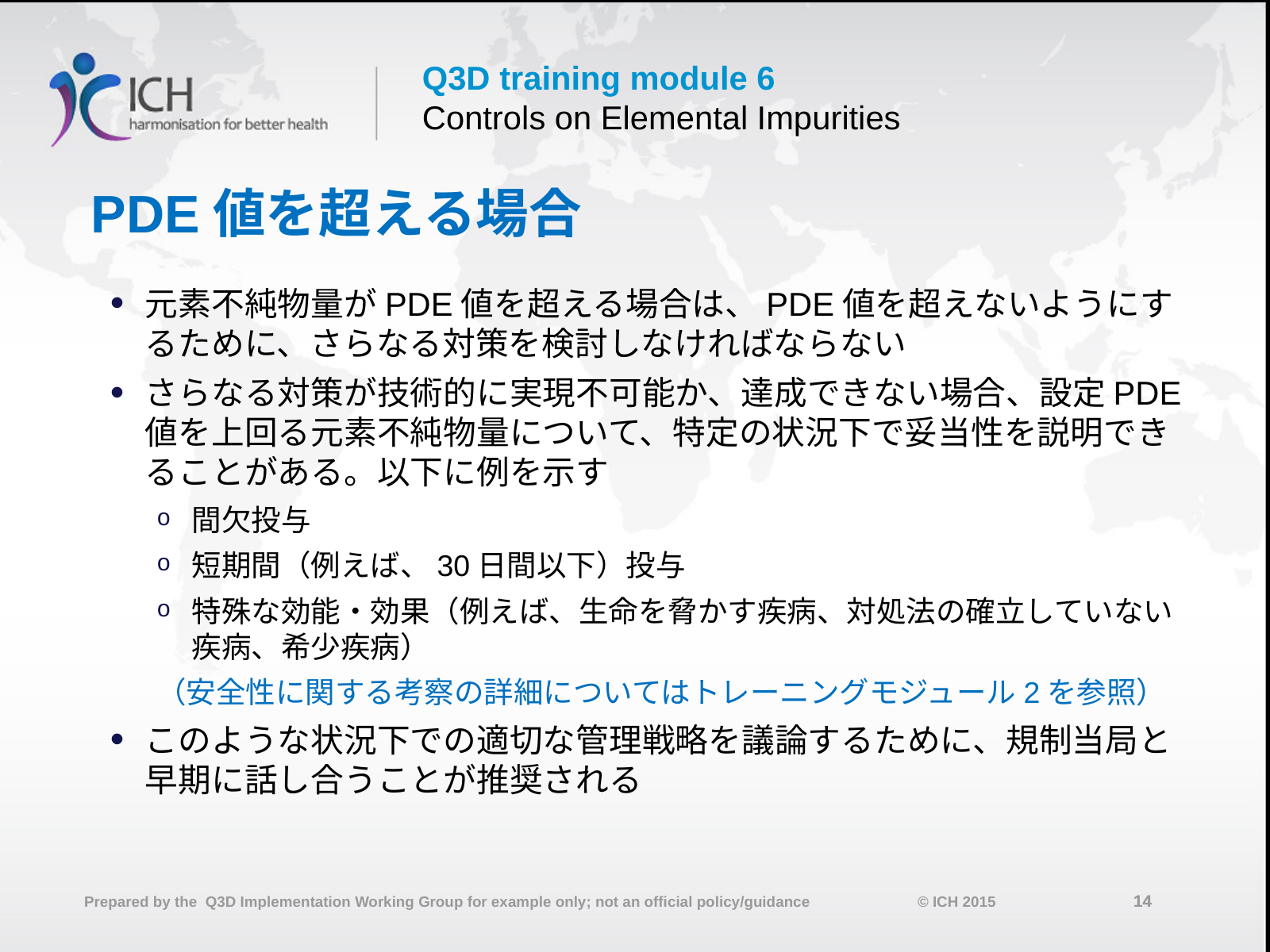

# PDE値を超える場合
元素不純物量がPDE値を超える場合は、PDE値を超えないようにするために、さらなる対策を検討しなければならない
さらなる対策が技術的に実現不可能か、達成できない場合、設定PDE値を上回る元素不純物量について、特定の状況下で妥当性を説明できることがある。以下に例を示す
間欠投与
短期間（例えば、30日間以下）投与
特殊な効能・効果（例えば、生命を脅かす疾病、対処法の確立していない疾病、希少疾病）
（安全性に関する考察の詳細についてはトレーニングモジュール2を参照）
このような状況下での適切な管理戦略を議論するために、規制当局と早期に話し合うことが推奨される